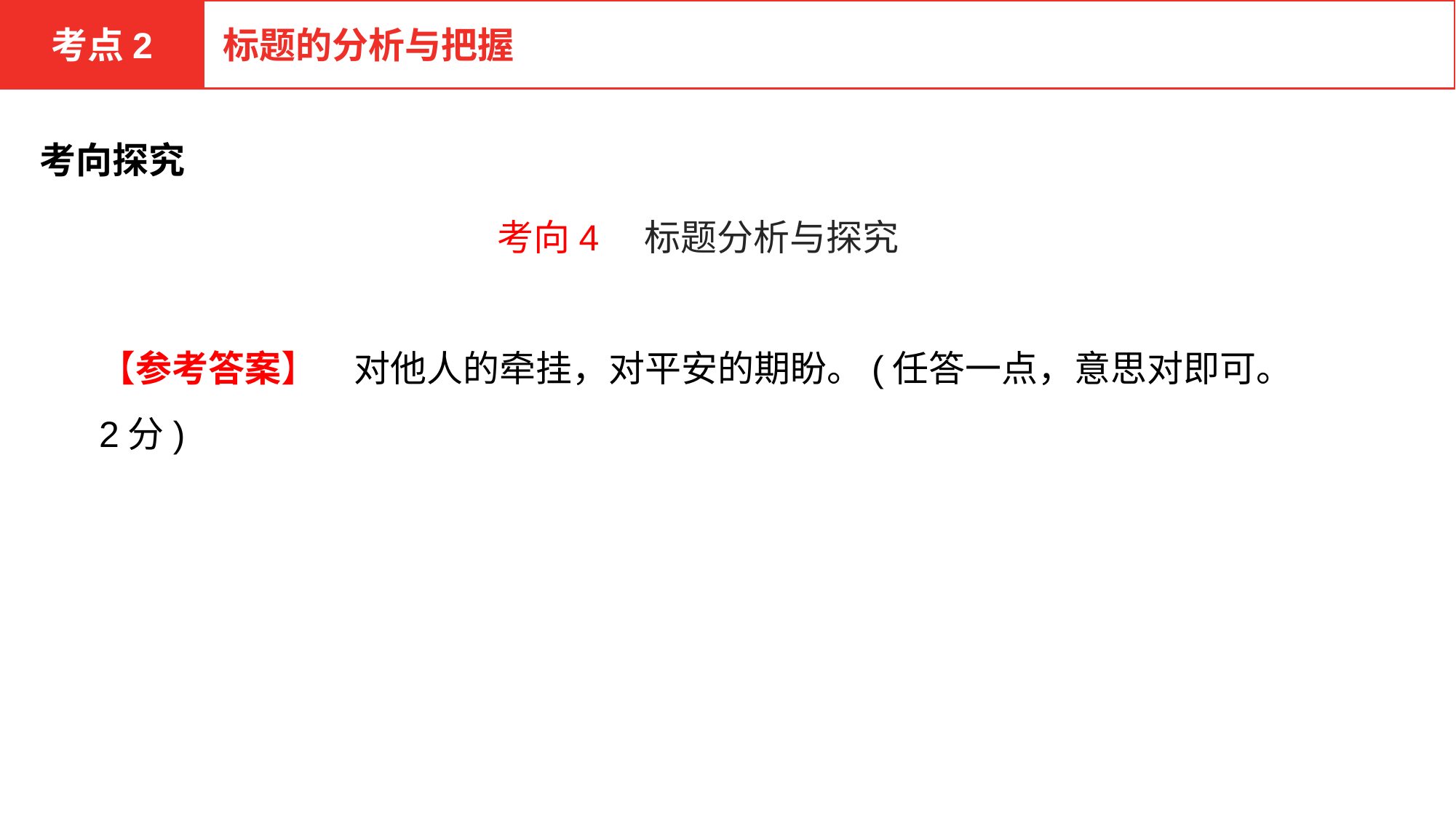

考点2
标题的分析与把握
考向探究
考向4　标题分析与探究

【参考答案】　对他人的牵挂，对平安的期盼。(任答一点，意思对即可。2分)